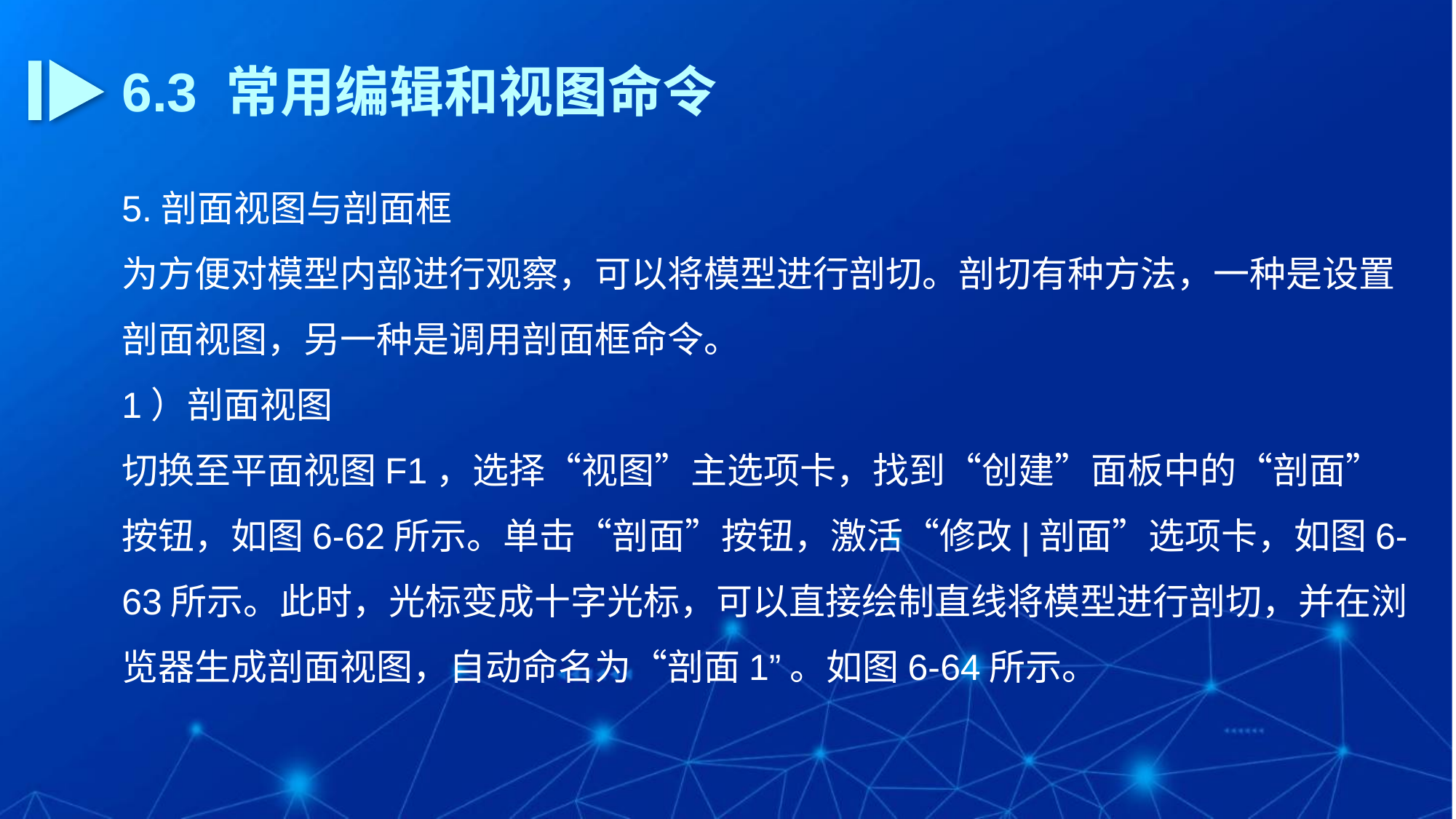

6.3 常用编辑和视图命令

5.剖面视图与剖面框
为方便对模型内部进行观察，可以将模型进行剖切。剖切有种方法，一种是设置剖面视图，另一种是调用剖面框命令。
1）剖面视图
切换至平面视图F1，选择“视图”主选项卡，找到“创建”面板中的“剖面”按钮，如图6-62所示。单击“剖面”按钮，激活“修改|剖面”选项卡，如图6-63所示。此时，光标变成十字光标，可以直接绘制直线将模型进行剖切，并在浏览器生成剖面视图，自动命名为“剖面1”。如图6-64所示。